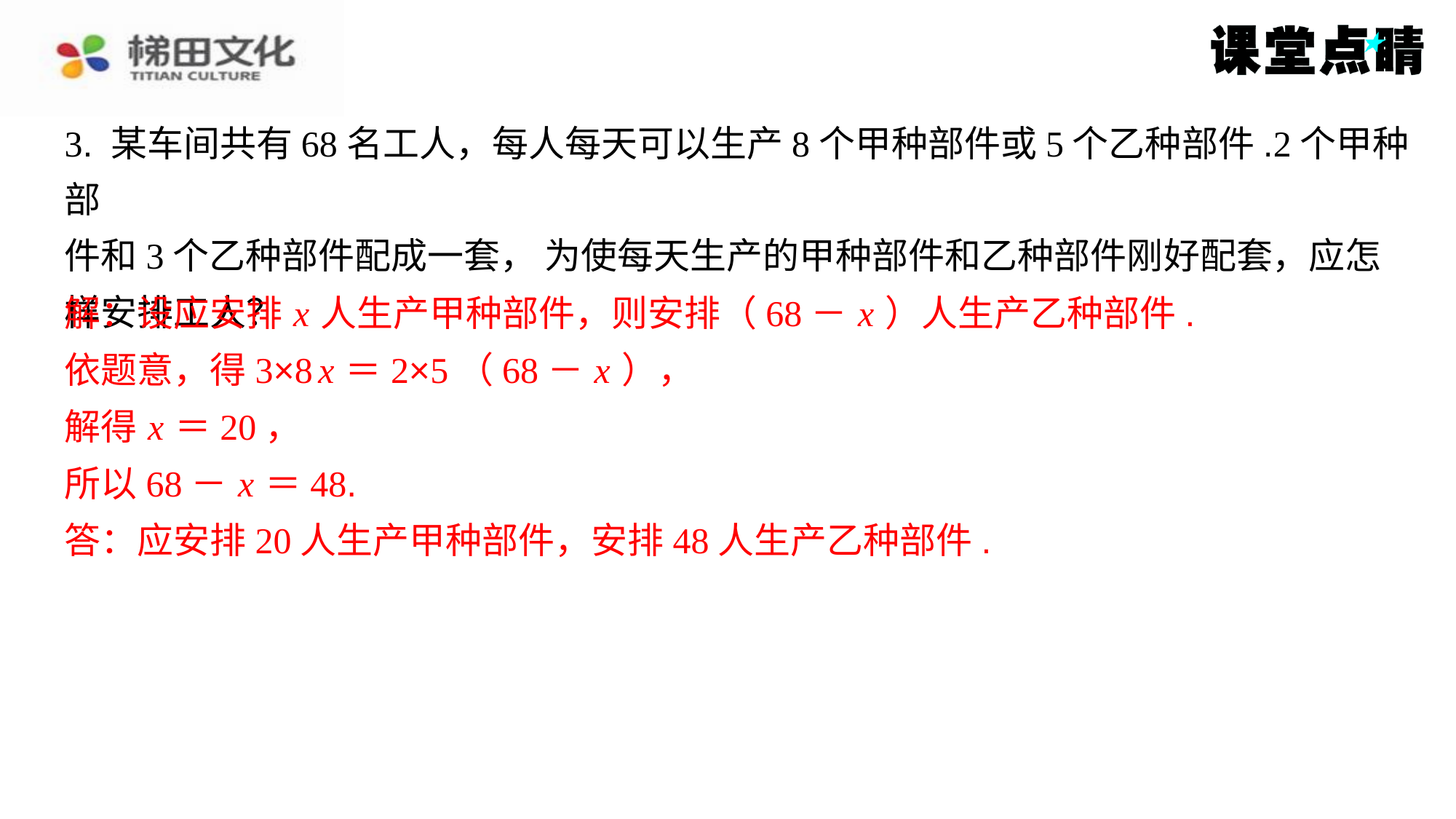

3. 某车间共有68名工人，每人每天可以生产8个甲种部件或5个乙种部件.2个甲种部
件和3个乙种部件配成一套， 为使每天生产的甲种部件和乙种部件刚好配套，应怎
样安排工人？
解：设应安排 x 人生产甲种部件，则安排（68－ x ）人生产乙种部件.
依题意，得3×8 x ＝2×5（68－ x ），
解得 x ＝20，
所以68－ x ＝48.
答：应安排20人生产甲种部件，安排48人生产乙种部件.
解：设应安排 x 人生产甲种部件，则安排（68－ x ）人生产乙种部件.
依题意，得3×8 x ＝2×5（68－ x ），
解得 x ＝20，
所以68－ x ＝48.
答：应安排20人生产甲种部件，安排48人生产乙种部件.